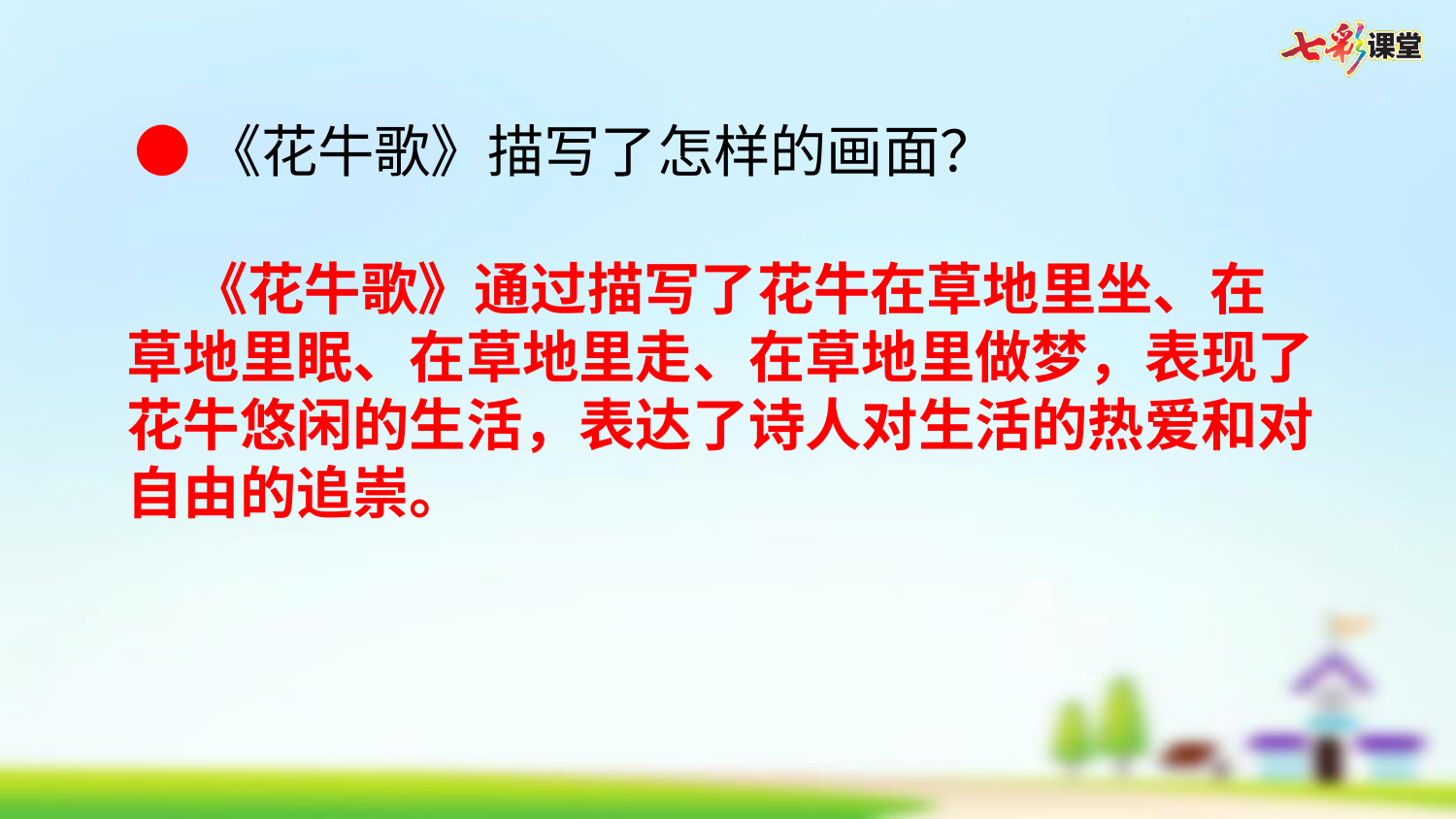

●《花牛歌》描写了怎样的画面？
    《花牛歌》通过描写了花牛在草地里坐、在草地里眠、在草地里走、在草地里做梦，表现了花牛悠闲的生活，表达了诗人对生活的热爱和对自由的追崇。